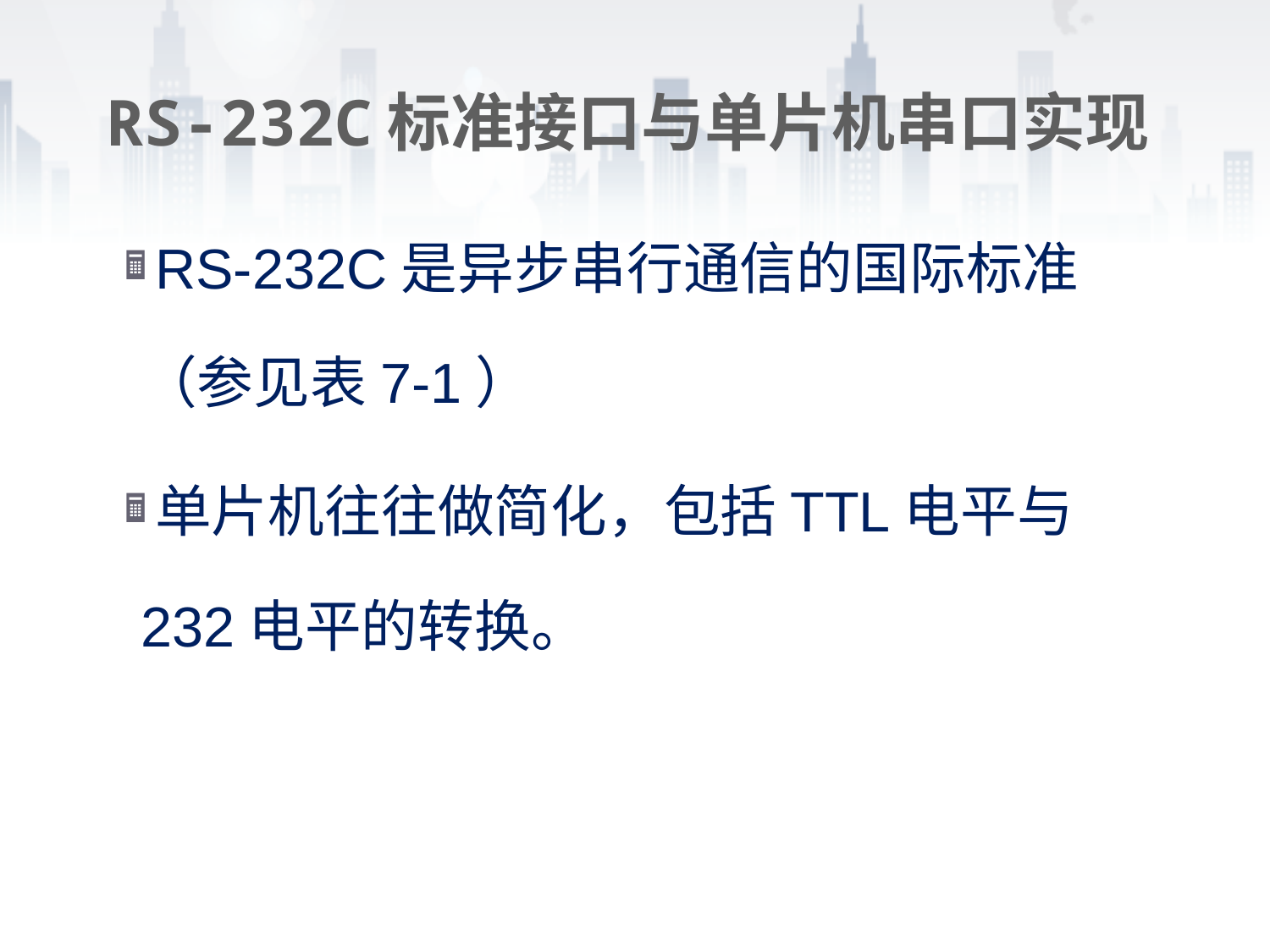

# RS-232C标准接口与单片机串口实现
RS-232C是异步串行通信的国际标准（参见表7-1）
单片机往往做简化，包括TTL电平与232电平的转换。